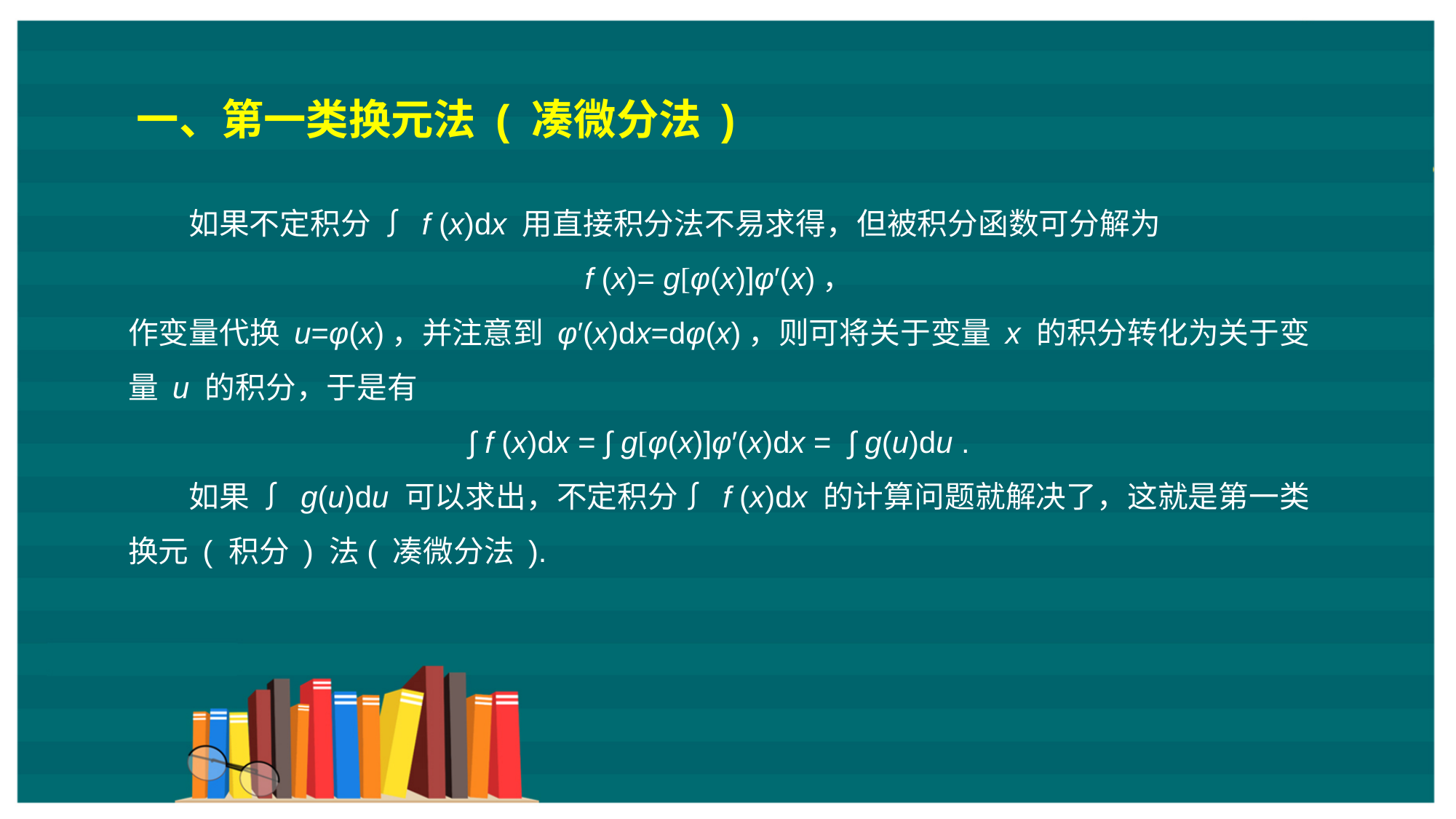

一、第一类换元法 ( 凑微分法 )
如果不定积分 ∫ f (x)dx 用直接积分法不易求得，但被积分函数可分解为
f (x)= g[φ(x)]φ′(x)，
作变量代换 u=φ(x)，并注意到 φ′(x)dx=dφ(x)，则可将关于变量 x 的积分转化为关于变量 u 的积分，于是有
∫ f (x)dx = ∫ g[φ(x)]φ′(x)dx =  ∫ g(u)du .
如果 ∫ g(u)du 可以求出，不定积分∫ f (x)dx 的计算问题就解决了，这就是第一类换元 ( 积分 ) 法( 凑微分法 ).